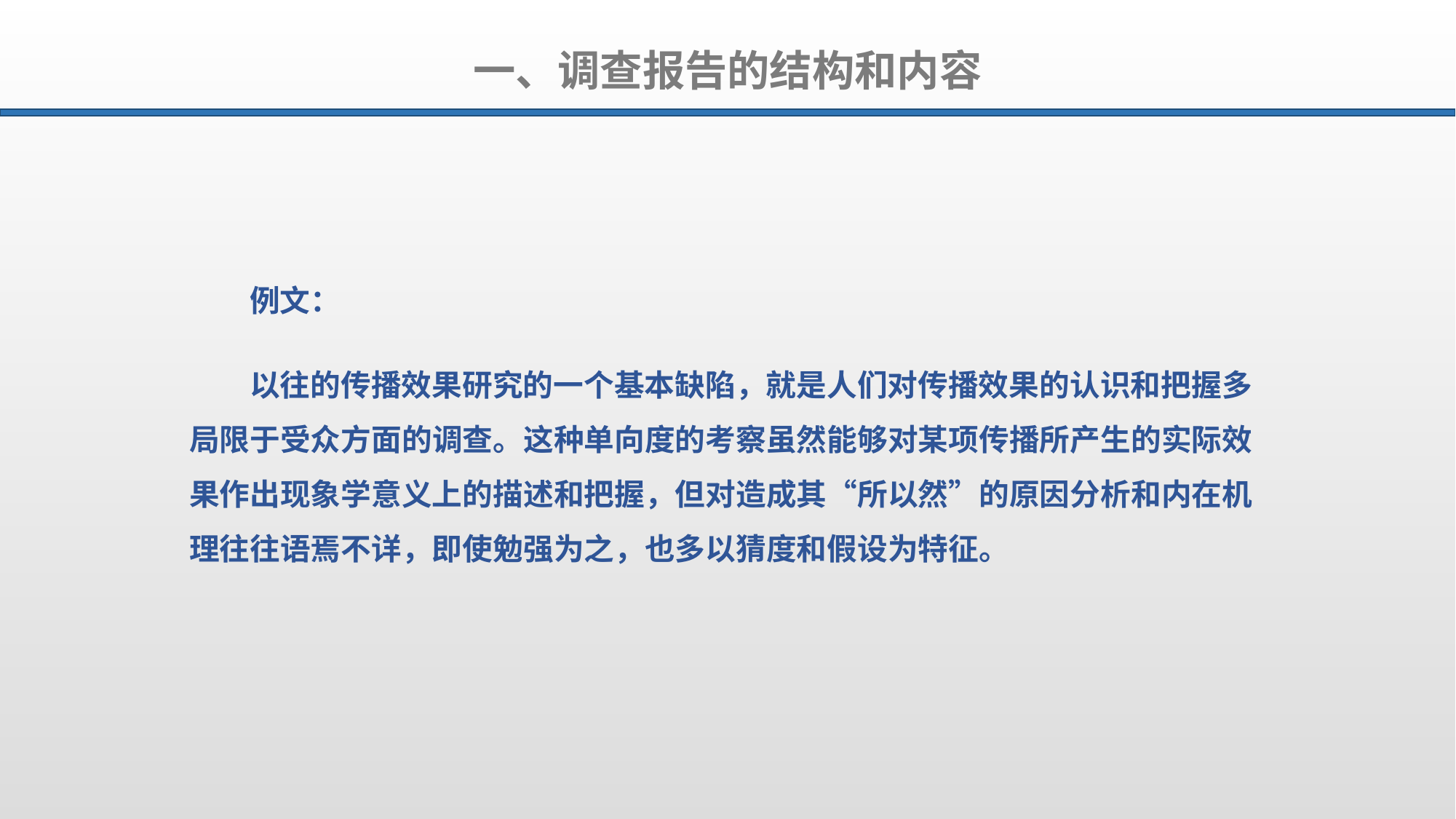

一、调查报告的结构和内容

例文：
以往的传播效果研究的一个基本缺陷，就是人们对传播效果的认识和把握多局限于受众方面的调查。这种单向度的考察虽然能够对某项传播所产生的实际效果作出现象学意义上的描述和把握，但对造成其“所以然”的原因分析和内在机理往往语焉不详，即使勉强为之，也多以猜度和假设为特征。